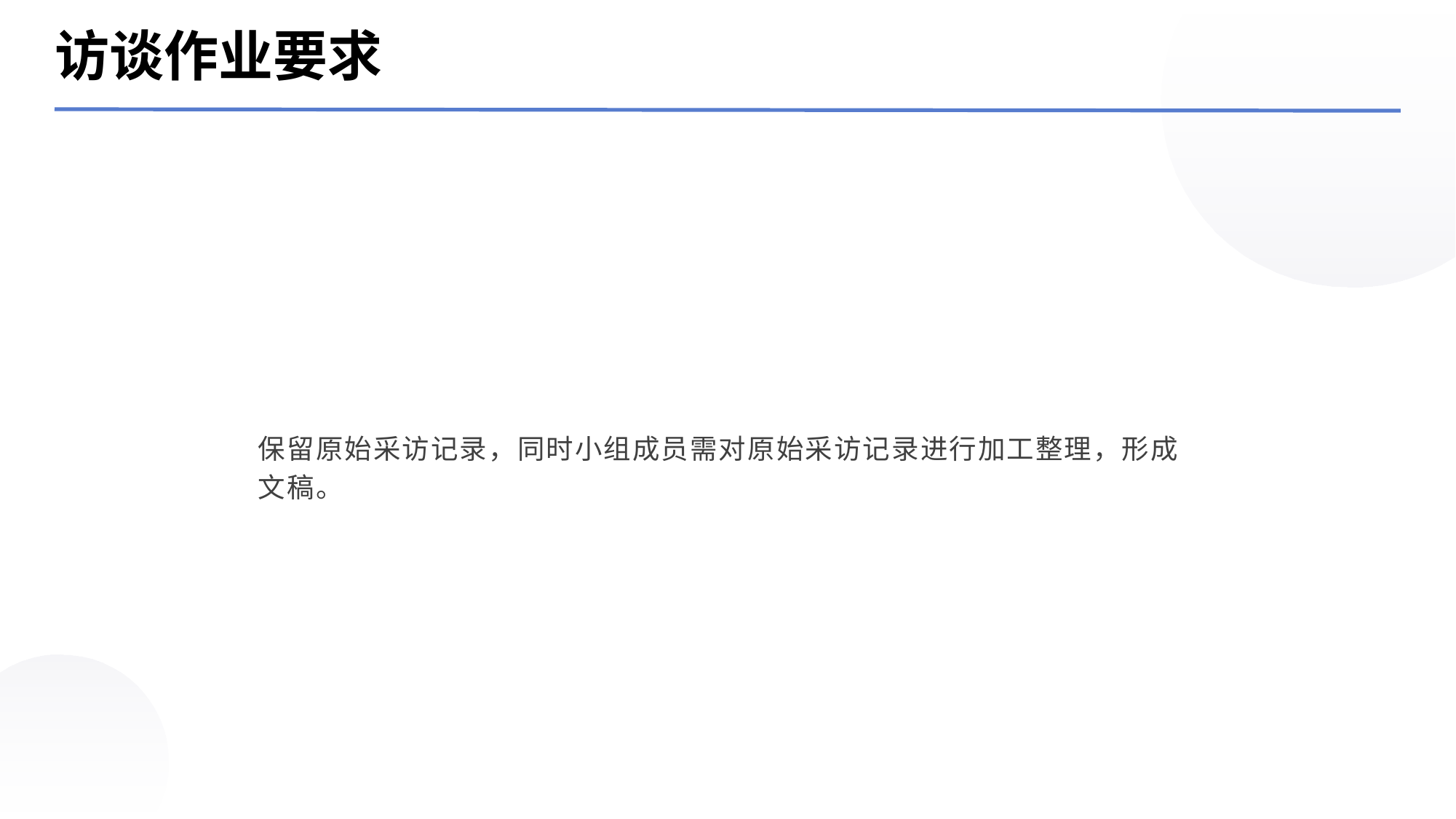

访谈作业要求
保留原始采访记录，同时小组成员需对原始采访记录进行加工整理，形成文稿。